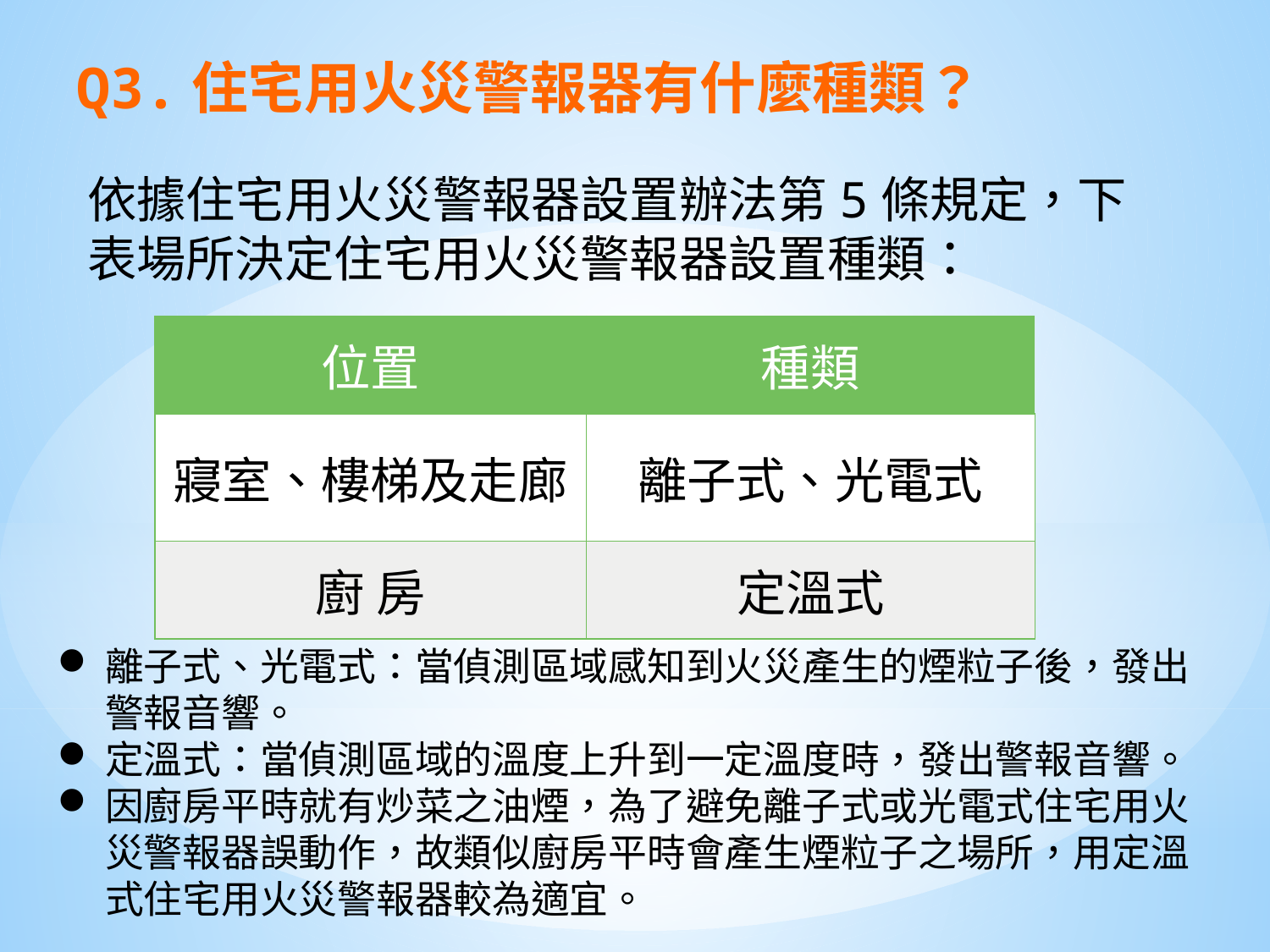

Q3.住宅用火災警報器有什麼種類？
依據住宅用火災警報器設置辦法第5條規定，下表場所決定住宅用火災警報器設置種類：
| 位置 | 種類 |
| --- | --- |
| 寢室、樓梯及走廊 | 離子式、光電式 |
| 廚 房 | 定溫式 |
離子式、光電式：當偵測區域感知到火災產生的煙粒子後，發出警報音響。
定溫式：當偵測區域的溫度上升到一定溫度時，發出警報音響。
因廚房平時就有炒菜之油煙，為了避免離子式或光電式住宅用火災警報器誤動作，故類似廚房平時會產生煙粒子之場所，用定溫式住宅用火災警報器較為適宜。